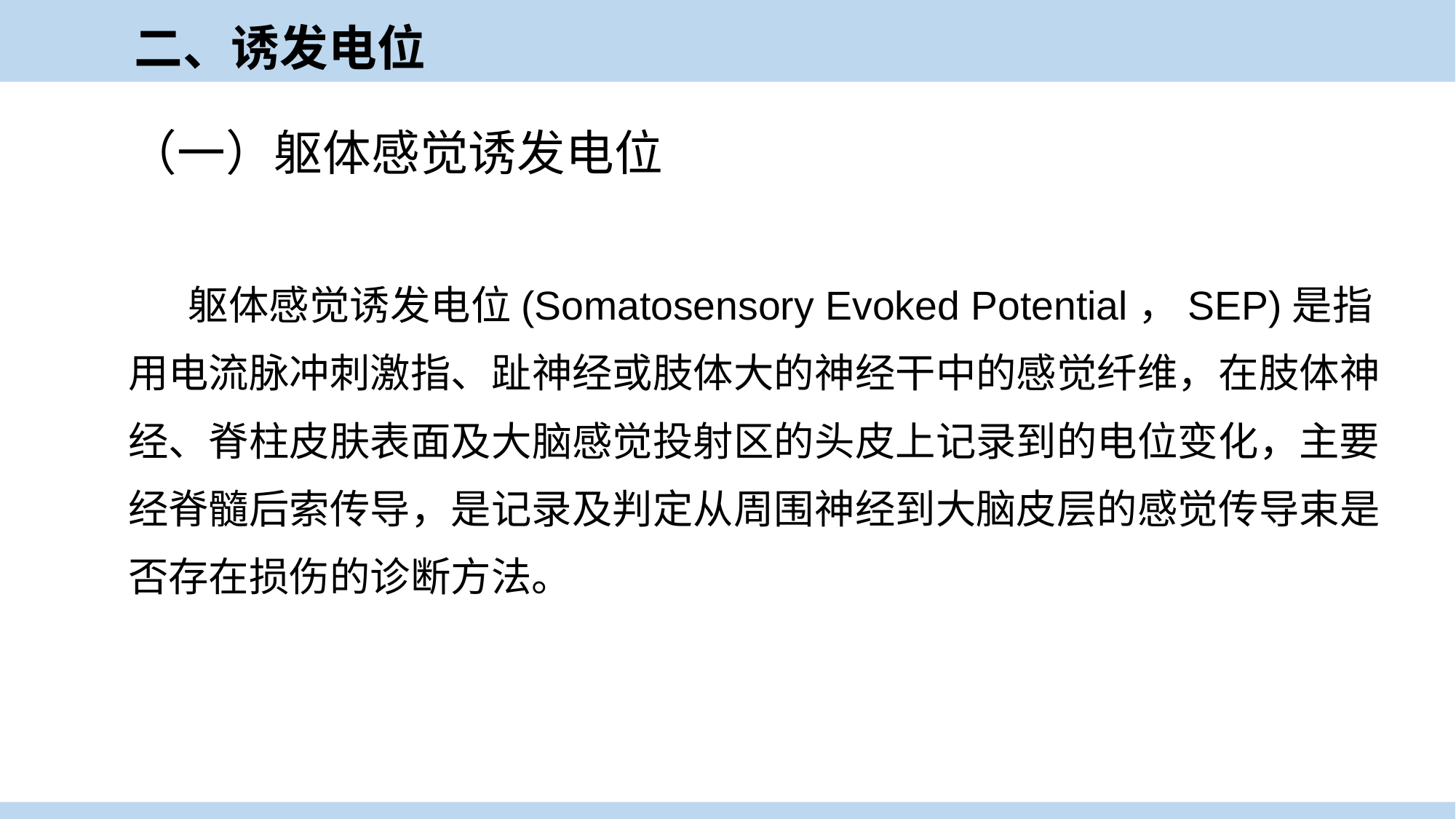

二、诱发电位
（一）躯体感觉诱发电位
躯体感觉诱发电位(Somatosensory Evoked Potential，SEP)是指用电流脉冲刺激指、趾神经或肢体大的神经干中的感觉纤维，在肢体神经、脊柱皮肤表面及大脑感觉投射区的头皮上记录到的电位变化，主要经脊髓后索传导，是记录及判定从周围神经到大脑皮层的感觉传导束是否存在损伤的诊断方法。